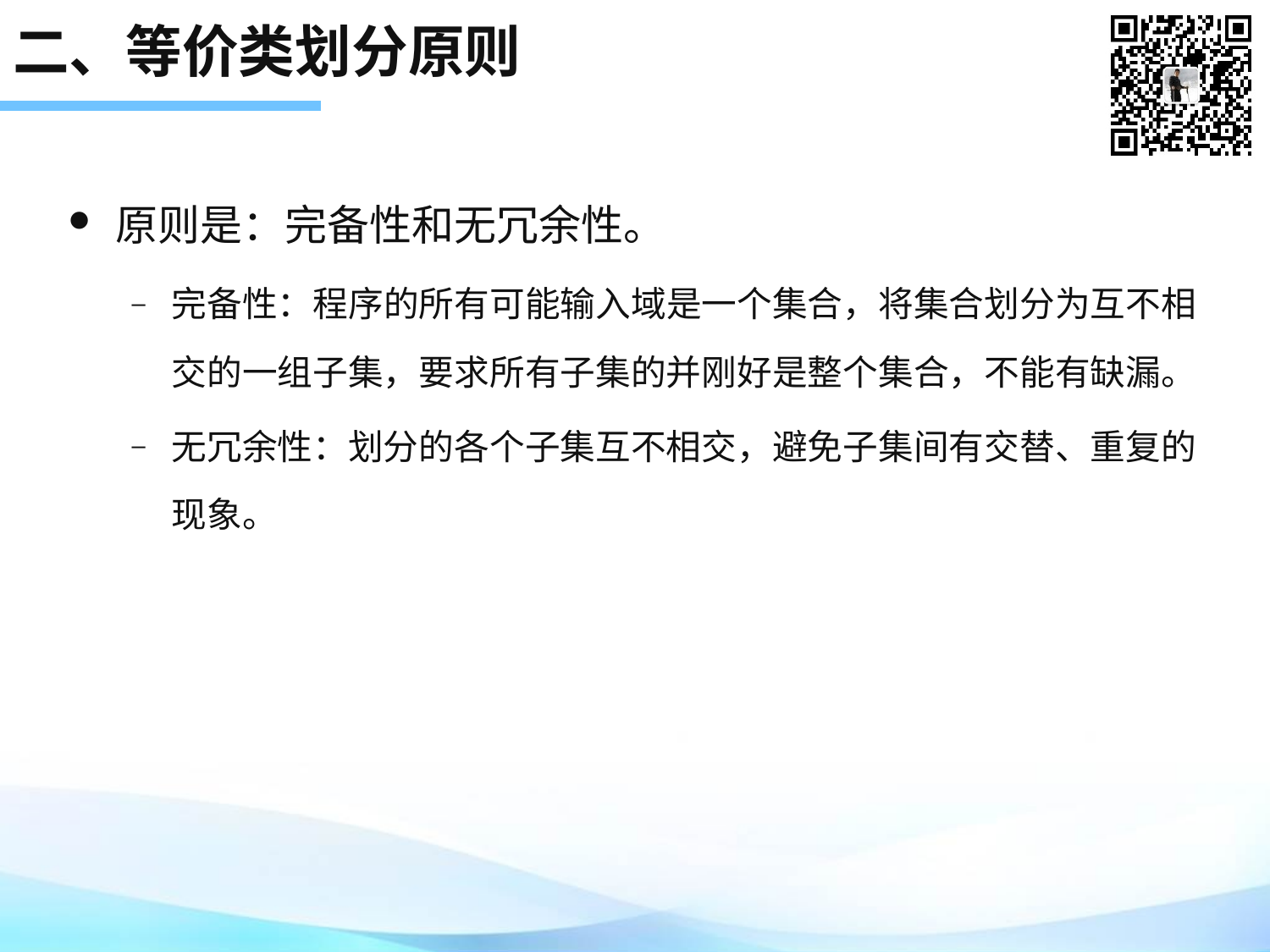

# 二、等价类划分原则
原则是：完备性和无冗余性。
完备性：程序的所有可能输入域是一个集合，将集合划分为互不相交的一组子集，要求所有子集的并刚好是整个集合，不能有缺漏。
无冗余性：划分的各个子集互不相交，避免子集间有交替、重复的现象。